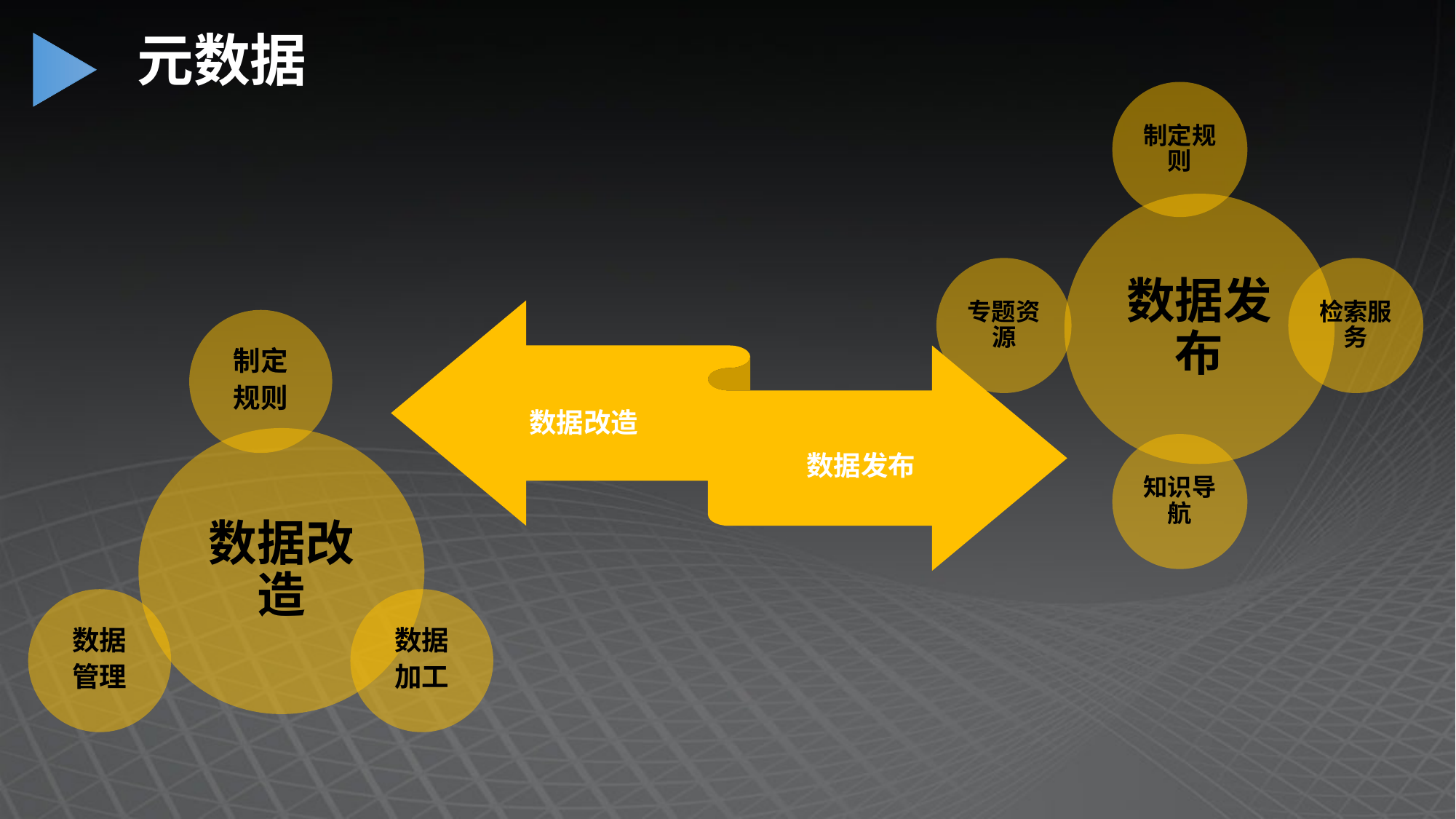

元数据

数据发布
制定规则
检索服务
知识导航
专题资源

数据改造
制定
规则
数据
加工
数据
管理
数据改造
数据发布